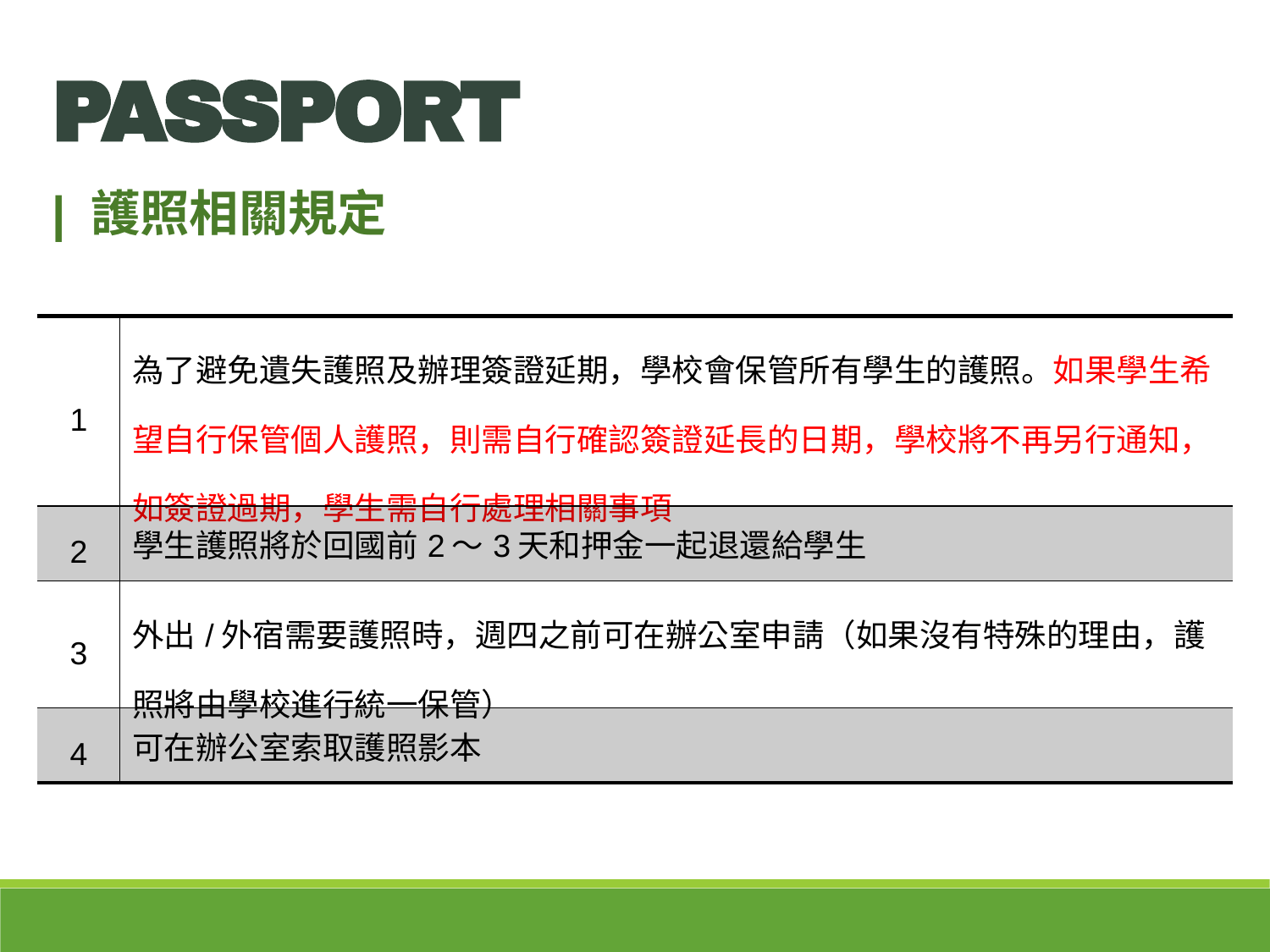

passport
| 護照相關規定
| 1 | 為了避免遺失護照及辦理簽證延期，學校會保管所有學生的護照。如果學生希望自行保管個人護照，則需自行確認簽證延長的日期，學校將不再另行通知，如簽證過期，學生需自行處理相關事項 |
| --- | --- |
| 2 | 學生護照將於回國前2～3天和押金一起退還給學生 |
| 3 | 外出/外宿需要護照時，週四之前可在辦公室申請（如果沒有特殊的理由，護照將由學校進行統一保管） |
| 4 | 可在辦公室索取護照影本 |